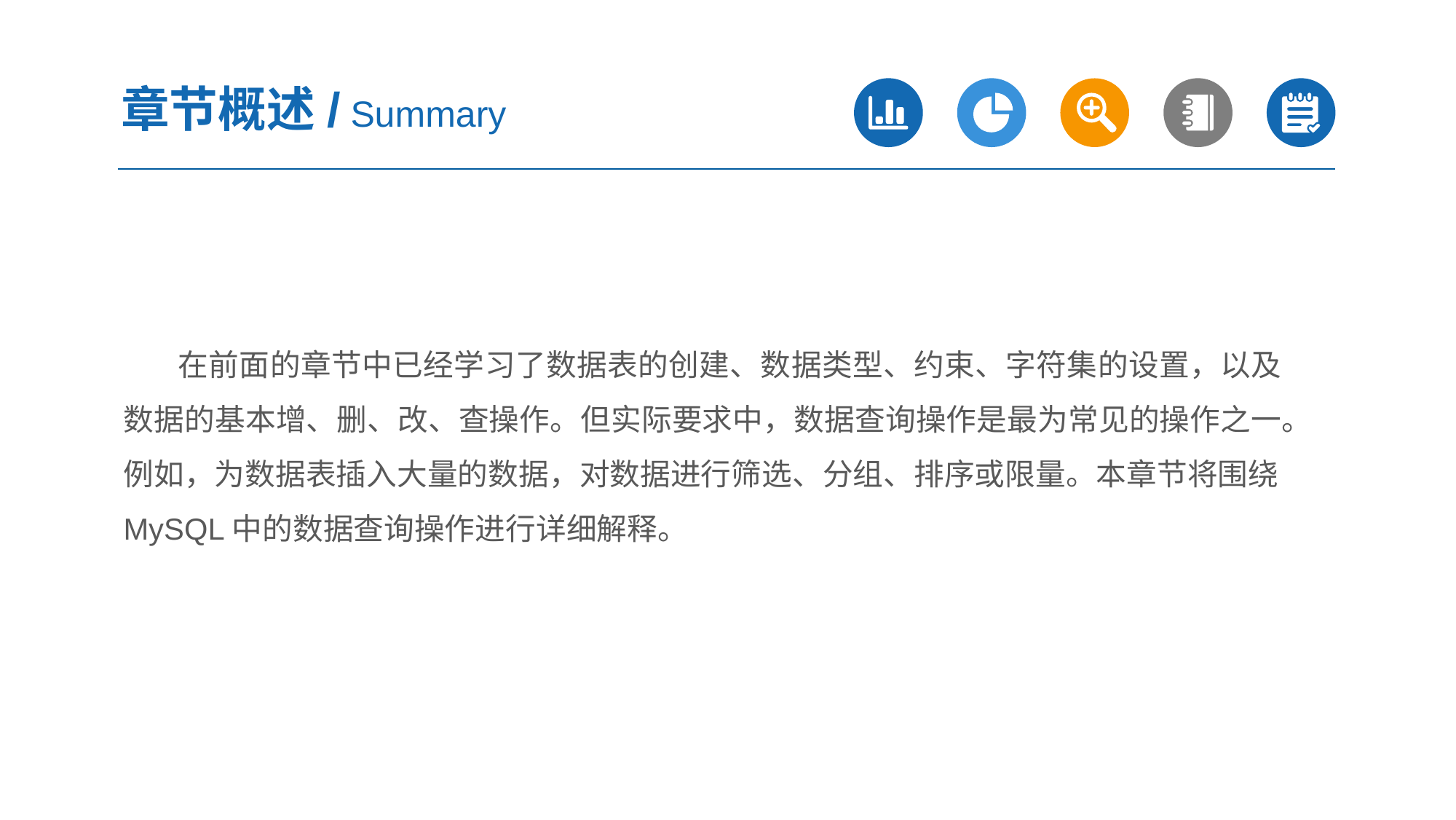

章节概述/ Summary
在前面的章节中已经学习了数据表的创建、数据类型、约束、字符集的设置，以及数据的基本增、删、改、查操作。但实际要求中，数据查询操作是最为常见的操作之一。例如，为数据表插入大量的数据，对数据进行筛选、分组、排序或限量。本章节将围绕MySQL中的数据查询操作进行详细解释。